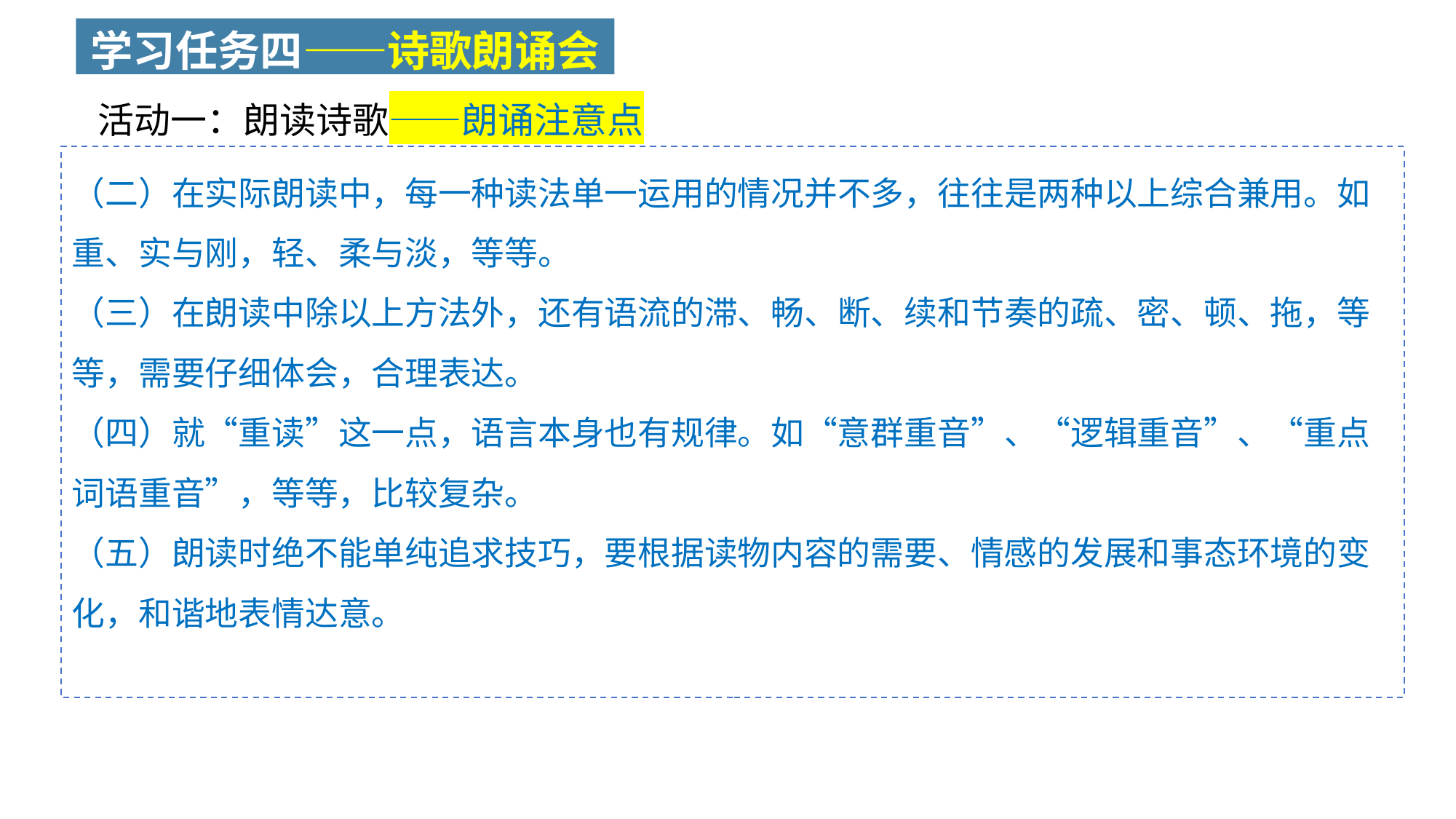

学习任务四——诗歌朗诵会
活动一：朗读诗歌——朗诵注意点
（二）在实际朗读中，每一种读法单一运用的情况并不多，往往是两种以上综合兼用。如重、实与刚，轻、柔与淡，等等。
（三）在朗读中除以上方法外，还有语流的滞、畅、断、续和节奏的疏、密、顿、拖，等等，需要仔细体会，合理表达。
（四）就“重读”这一点，语言本身也有规律。如“意群重音”、“逻辑重音”、“重点词语重音”，等等，比较复杂。
（五）朗读时绝不能单纯追求技巧，要根据读物内容的需要、情感的发展和事态环境的变化，和谐地表情达意。